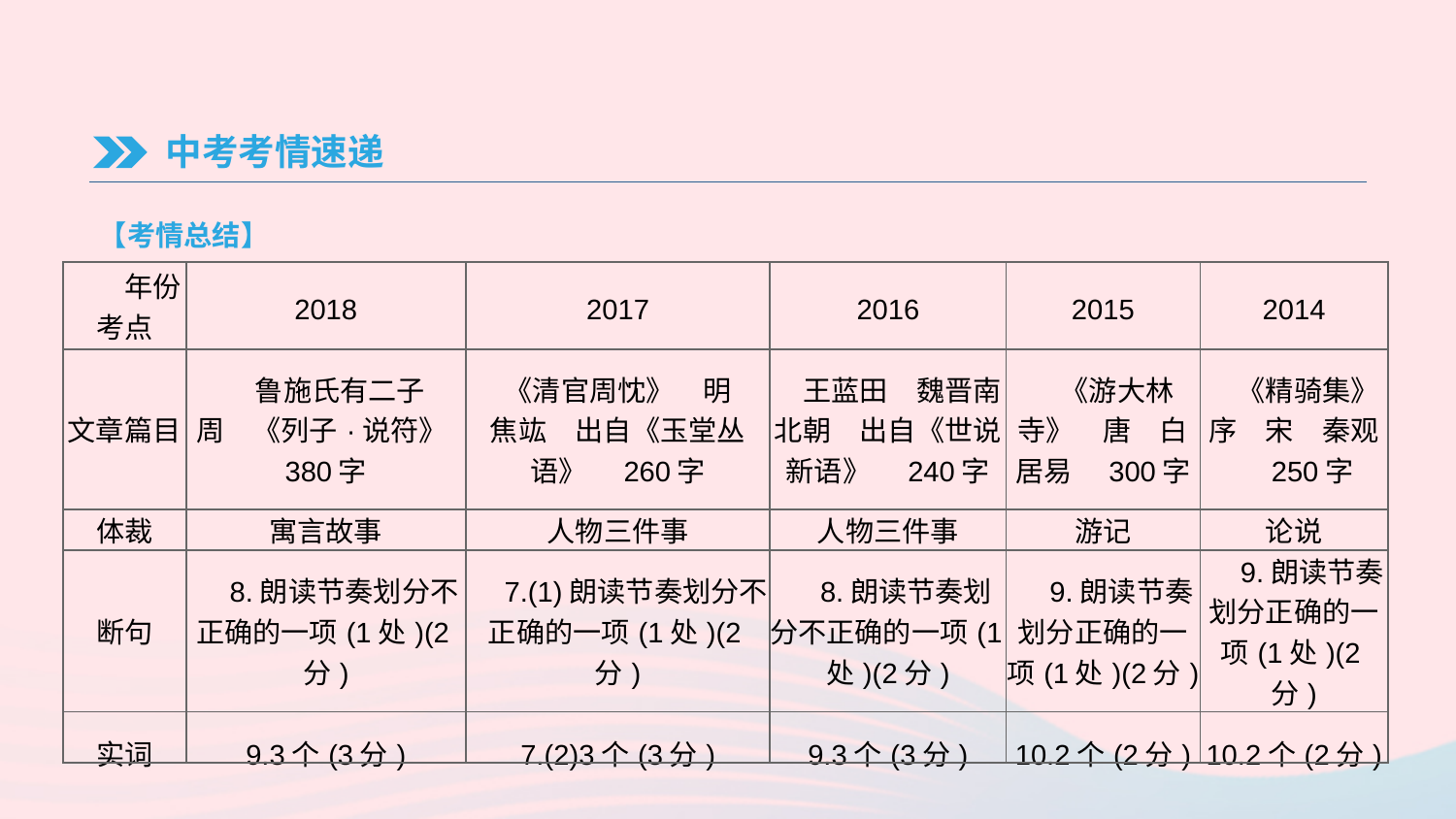

中考考情速递

【考情总结】
| 年份考点 | 2018 | 2017 | 2016 | 2015 | 2014 |
| --- | --- | --- | --- | --- | --- |
| 文章篇目 | 鲁施氏有二子 周　《列子·说符》380字 | 《清官周忱》　明　焦竑　出自《玉堂丛语》　260字 | 王蓝田　魏晋南北朝　出自《世说新语》　240字 | 《游大林寺》　唐　白居易　300字 | 《精骑集》序　宋　秦观　250字 |
| 体裁 | 寓言故事 | 人物三件事 | 人物三件事 | 游记 | 论说 |
| 断句 | 8.朗读节奏划分不正确的一项(1处)(2分) | 7.(1)朗读节奏划分不正确的一项(1处)(2分) | 8.朗读节奏划分不正确的一项(1处)(2分) | 9.朗读节奏划分正确的一项(1处)(2分) | 9.朗读节奏划分正确的一项(1处)(2分) |
| 实词 | 9.3个(3分) | 7.(2)3个(3分) | 9.3个(3分) | 10.2个(2分) | 10.2个(2分) |